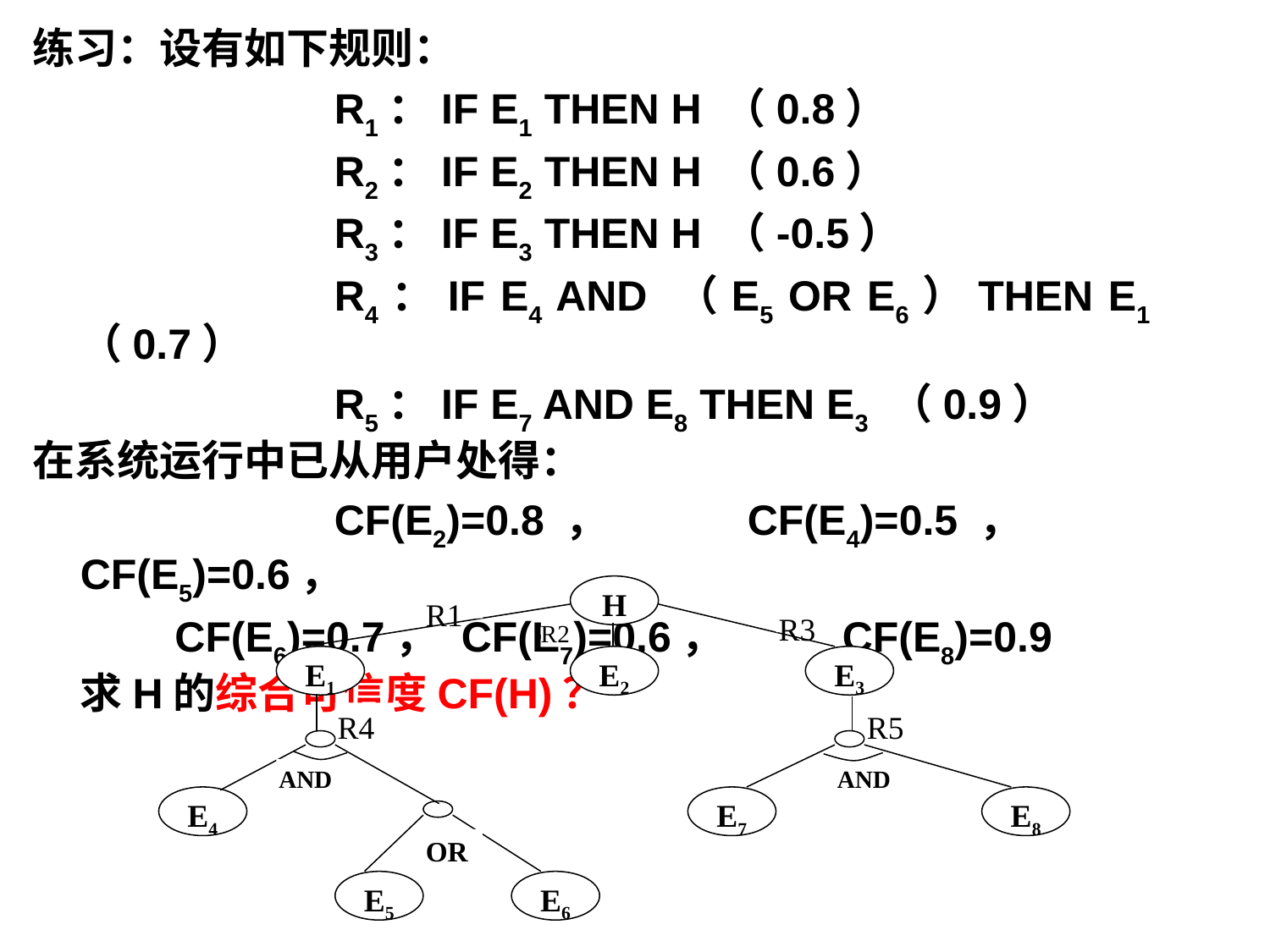

练习：设有如下规则：
 			R1：IF E1 THEN H （0.8）
			R2：IF E2 THEN H （0.6）
			R3：IF E3 THEN H （-0.5）
			R4：IF E4 AND （E5 OR E6）THEN E1 （0.7）
			R5：IF E7 AND E8 THEN E3 （0.9）
在系统运行中已从用户处得：
			CF(E2)=0.8，	CF(E4)=0.5，	CF(E5)=0.6，
            CF(E6)=0.7，	CF(E7)=0.6，	CF(E8)=0.9
	求H的综合可信度CF(H)？

H
R1

R3
R2

E1
E2
E3

R4
R5

AND
AND
E4
E7
E8

OR
E5
E6